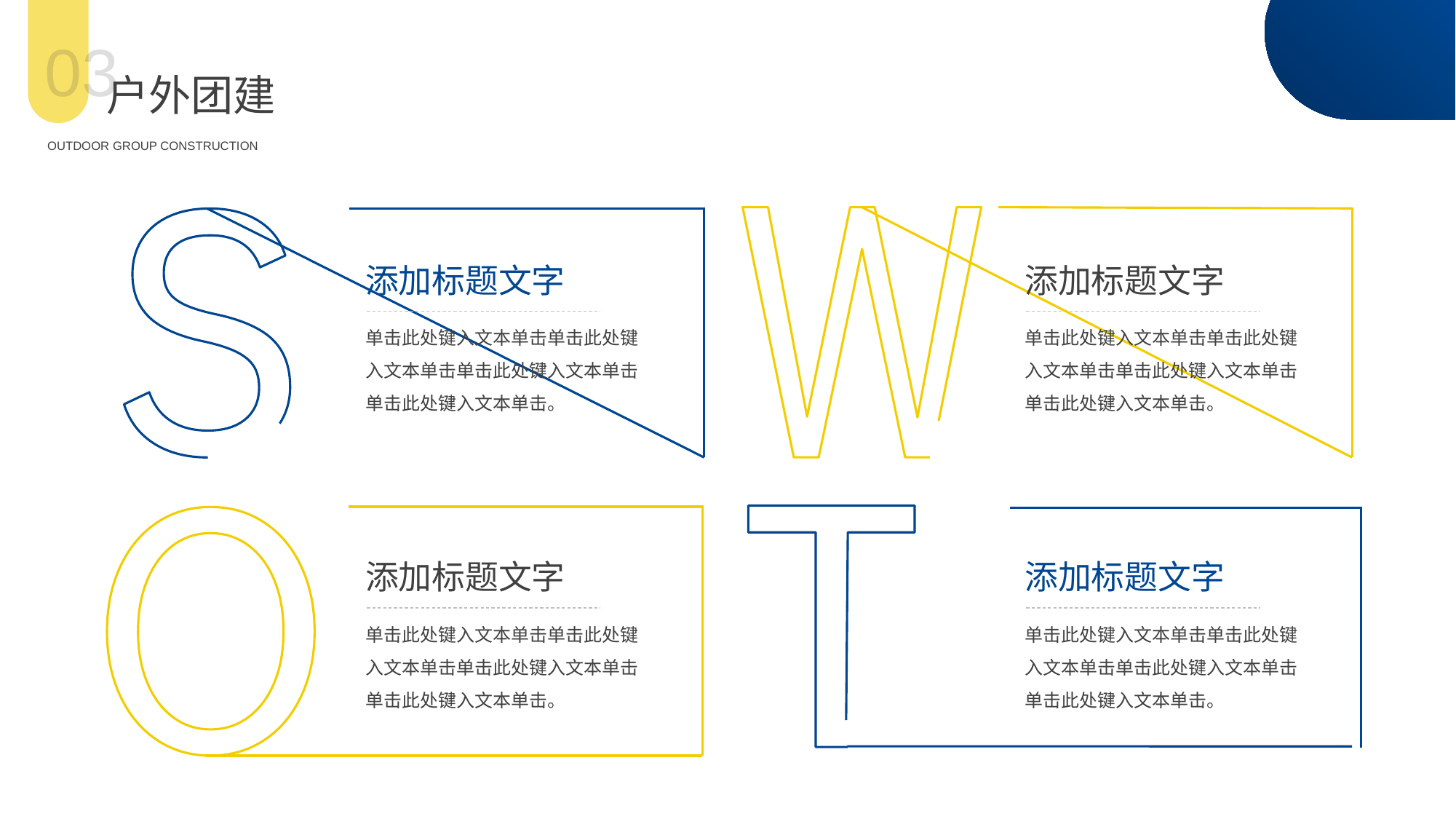

03
户外团建
OUTDOOR GROUP CONSTRUCTION

添加标题文字
单击此处键入文本单击单击此处键入文本单击单击此处键入文本单击单击此处键入文本单击。

添加标题文字
单击此处键入文本单击单击此处键入文本单击单击此处键入文本单击单击此处键入文本单击。

添加标题文字
单击此处键入文本单击单击此处键入文本单击单击此处键入文本单击单击此处键入文本单击。

添加标题文字
单击此处键入文本单击单击此处键入文本单击单击此处键入文本单击单击此处键入文本单击。